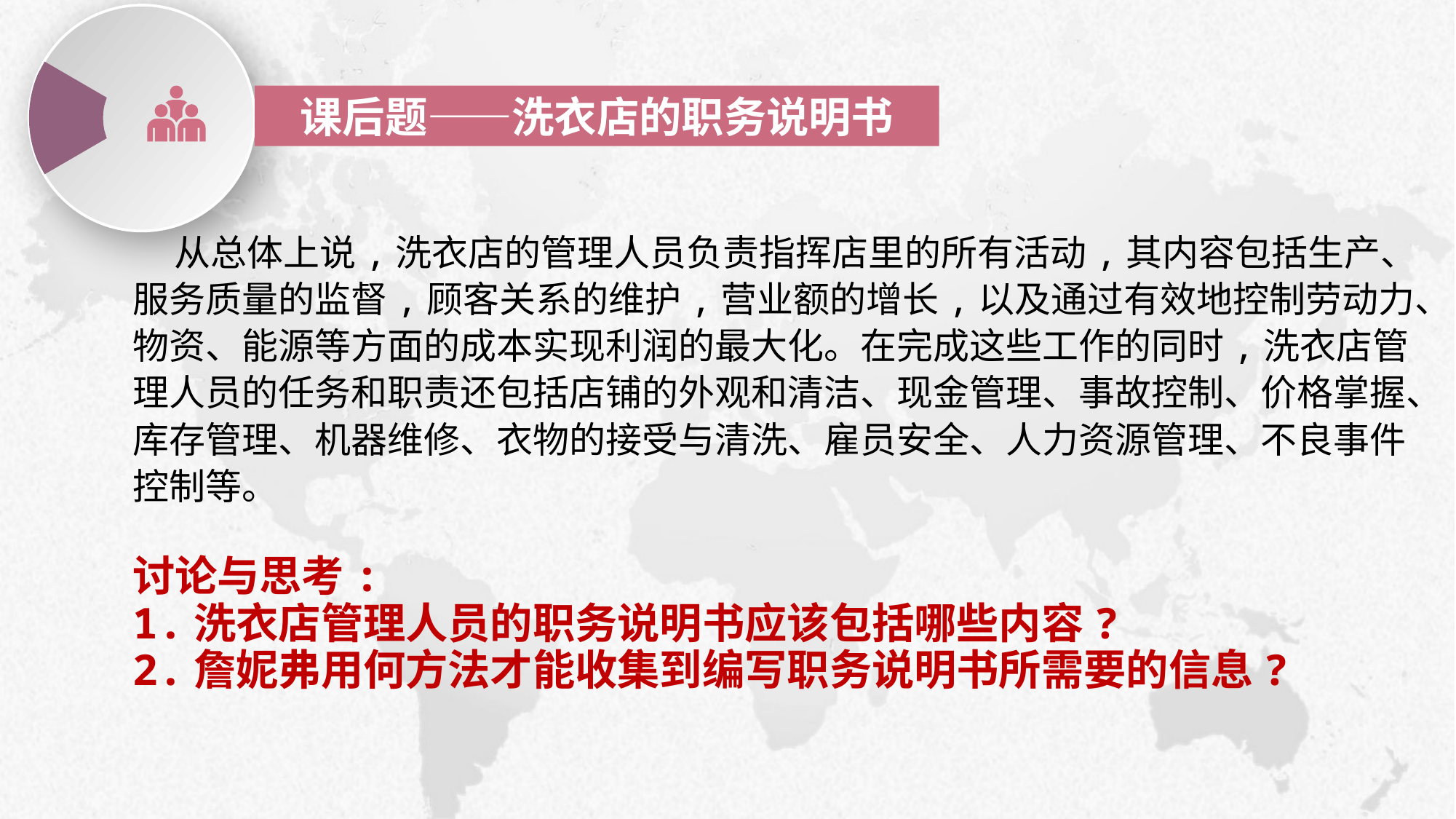

课后题——洗衣店的职务说明书

    从总体上说,洗衣店的管理人员负责指挥店里的所有活动,其内容包括生产、服务质量的监督,顾客关系的维护,营业额的增长,以及通过有效地控制劳动力、物资、能源等方面的成本实现利润的最大化。在完成这些工作的同时,洗衣店管理人员的任务和职责还包括店铺的外观和清洁、现金管理、事故控制、价格掌握、库存管理、机器维修、衣物的接受与清洗、雇员安全、人力资源管理、不良事件控制等。

讨论与思考:
1.洗衣店管理人员的职务说明书应该包括哪些内容?
2.詹妮弗用何方法才能收集到编写职务说明书所需要的信息?